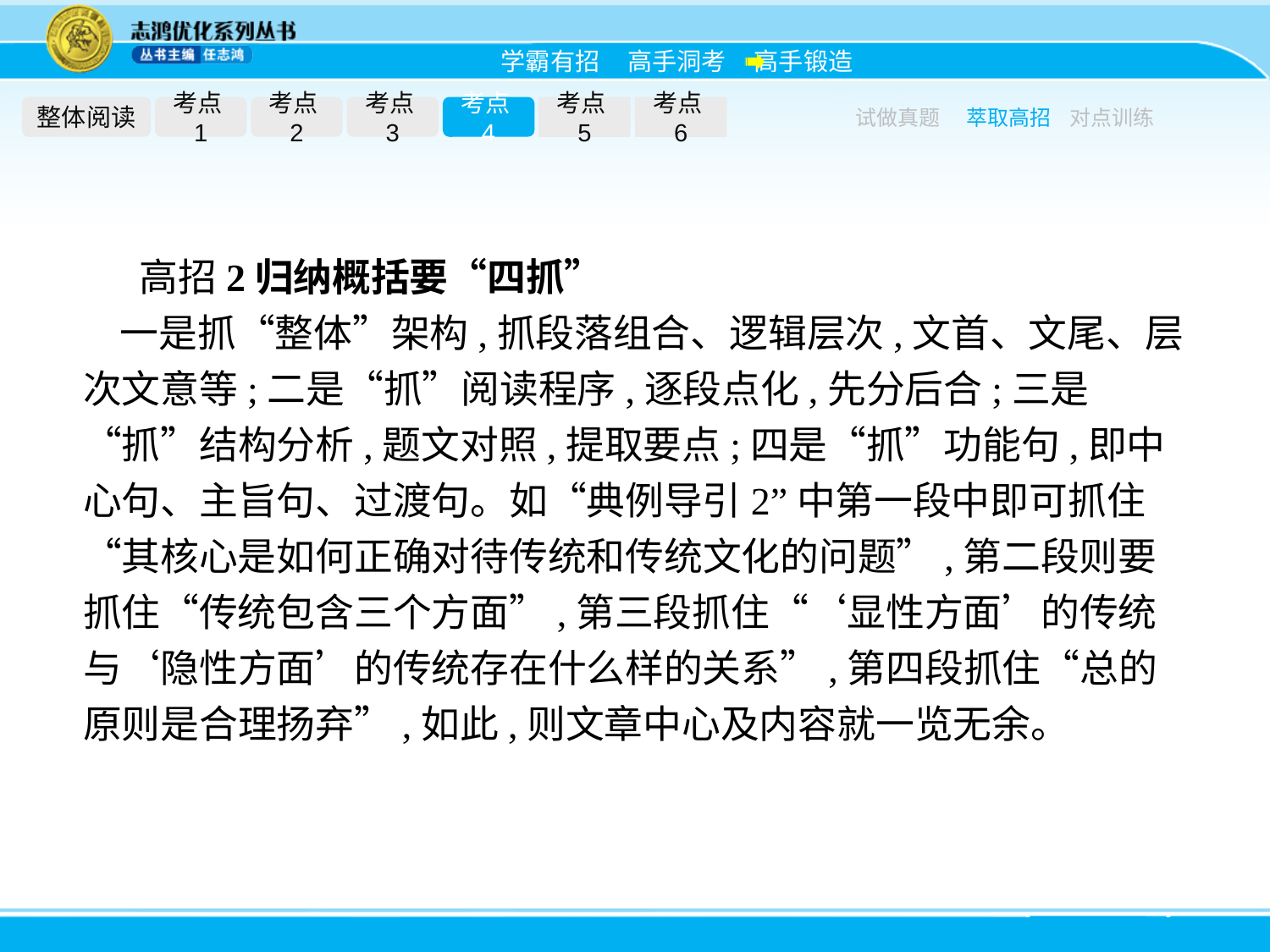

整体阅读
考点1
考点2
考点3
考点4
考点5
考点6
试做真题
萃取高招
对点训练
高招2归纳概括要“四抓”
一是抓“整体”架构,抓段落组合、逻辑层次,文首、文尾、层次文意等;二是“抓”阅读程序,逐段点化,先分后合;三是“抓”结构分析,题文对照,提取要点;四是“抓”功能句,即中心句、主旨句、过渡句。如“典例导引2”中第一段中即可抓住“其核心是如何正确对待传统和传统文化的问题”,第二段则要抓住“传统包含三个方面”,第三段抓住“‘显性方面’的传统与‘隐性方面’的传统存在什么样的关系”,第四段抓住“总的原则是合理扬弃”,如此,则文章中心及内容就一览无余。